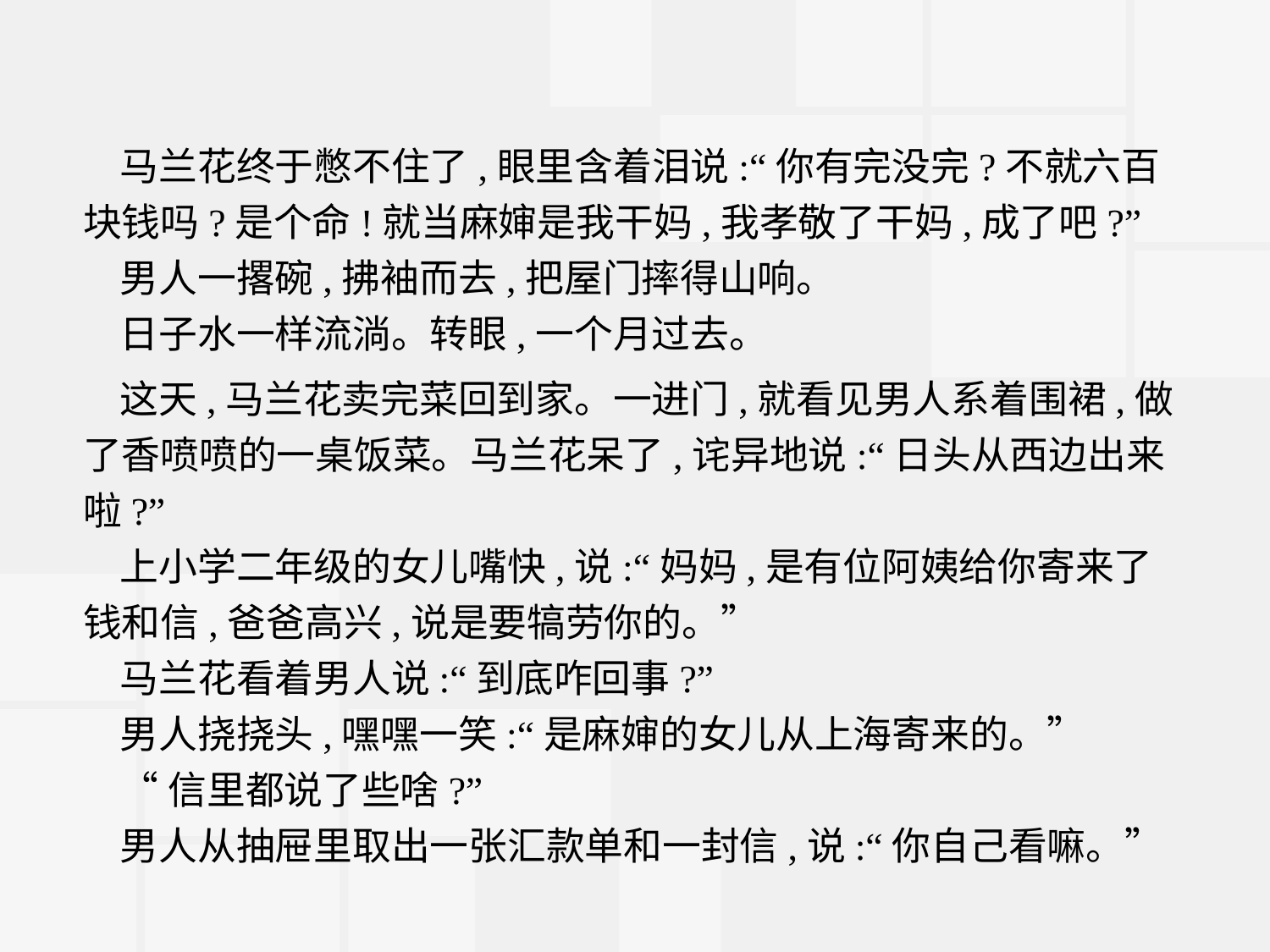

马兰花终于憋不住了,眼里含着泪说:“你有完没完?不就六百块钱吗?是个命!就当麻婶是我干妈,我孝敬了干妈,成了吧?”
男人一撂碗,拂袖而去,把屋门摔得山响。
日子水一样流淌。转眼,一个月过去。
这天,马兰花卖完菜回到家。一进门,就看见男人系着围裙,做了香喷喷的一桌饭菜。马兰花呆了,诧异地说:“日头从西边出来啦?”
上小学二年级的女儿嘴快,说:“妈妈,是有位阿姨给你寄来了钱和信,爸爸高兴,说是要犒劳你的。”
马兰花看着男人说:“到底咋回事?”
男人挠挠头,嘿嘿一笑:“是麻婶的女儿从上海寄来的。”
“信里都说了些啥?”
男人从抽屉里取出一张汇款单和一封信,说:“你自己看嘛。”